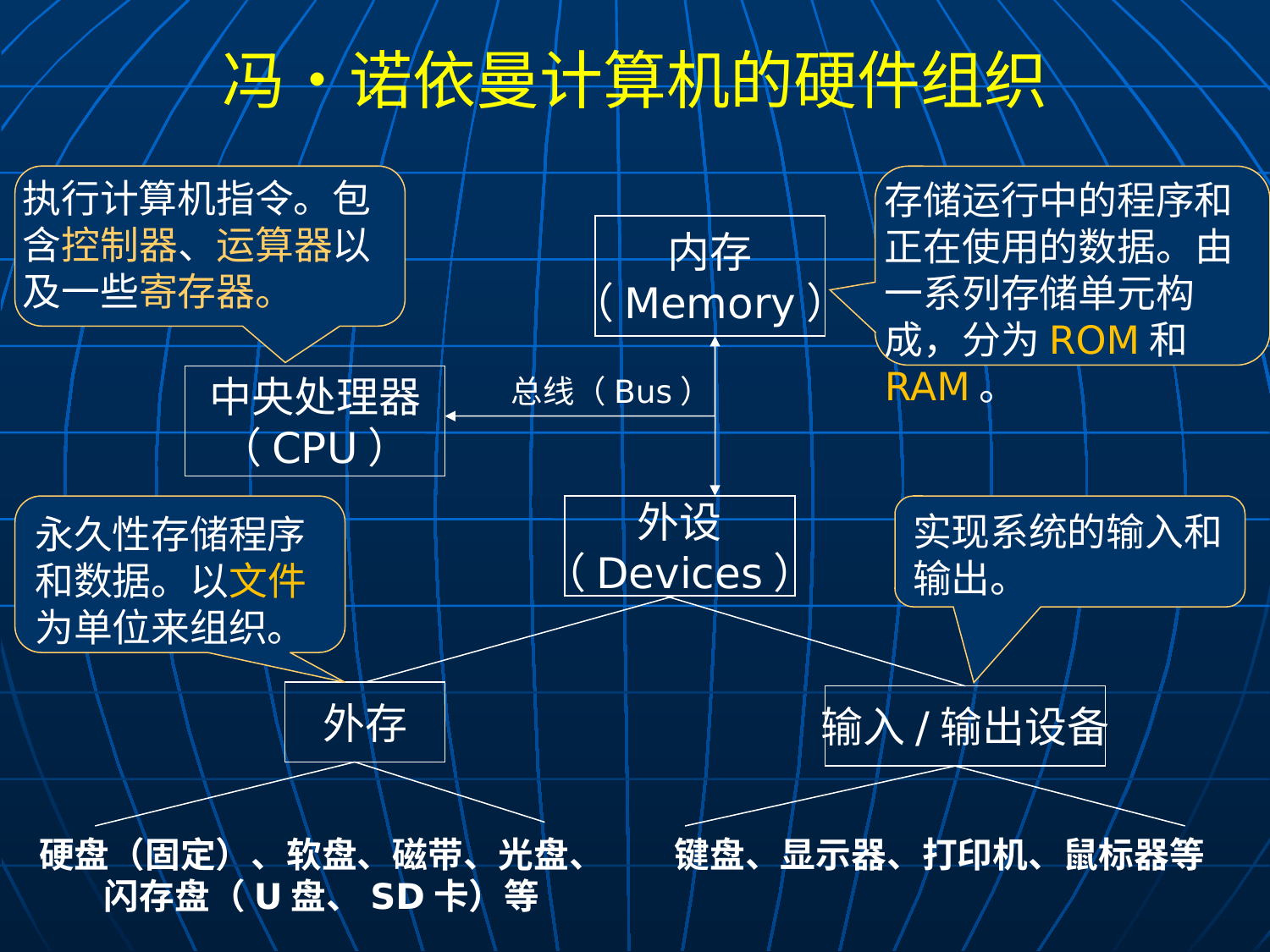

# 冯•诺依曼计算机的硬件组织
执行计算机指令。包含控制器、运算器以及一些寄存器。
存储运行中的程序和正在使用的数据。由一系列存储单元构成，分为ROM和RAM。
内存
（Memory）

总线（Bus）
中央处理器
（CPU）

外设
（Devices）
永久性存储程序和数据。以文件为单位来组织。
实现系统的输入和输出。

外存
输入/输出设备

硬盘（固定）、软盘、磁带、光盘、闪存盘（U盘、SD卡）等
键盘、显示器、打印机、鼠标器等